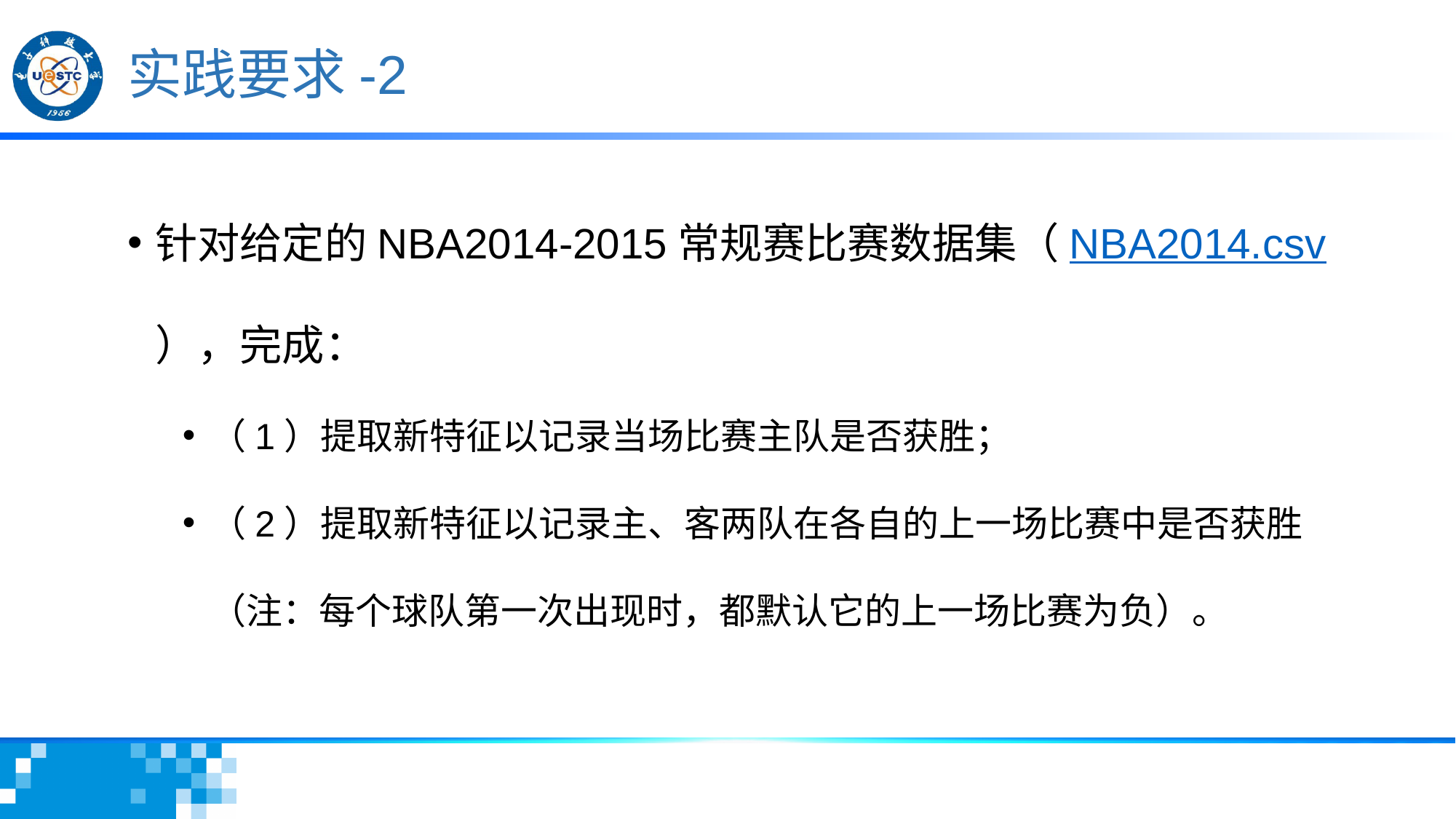

# 实践要求-2
针对给定的NBA2014-2015常规赛比赛数据集（NBA2014.csv），完成：
（1）提取新特征以记录当场比赛主队是否获胜；
（2）提取新特征以记录主、客两队在各自的上一场比赛中是否获胜（注：每个球队第一次出现时，都默认它的上一场比赛为负）。